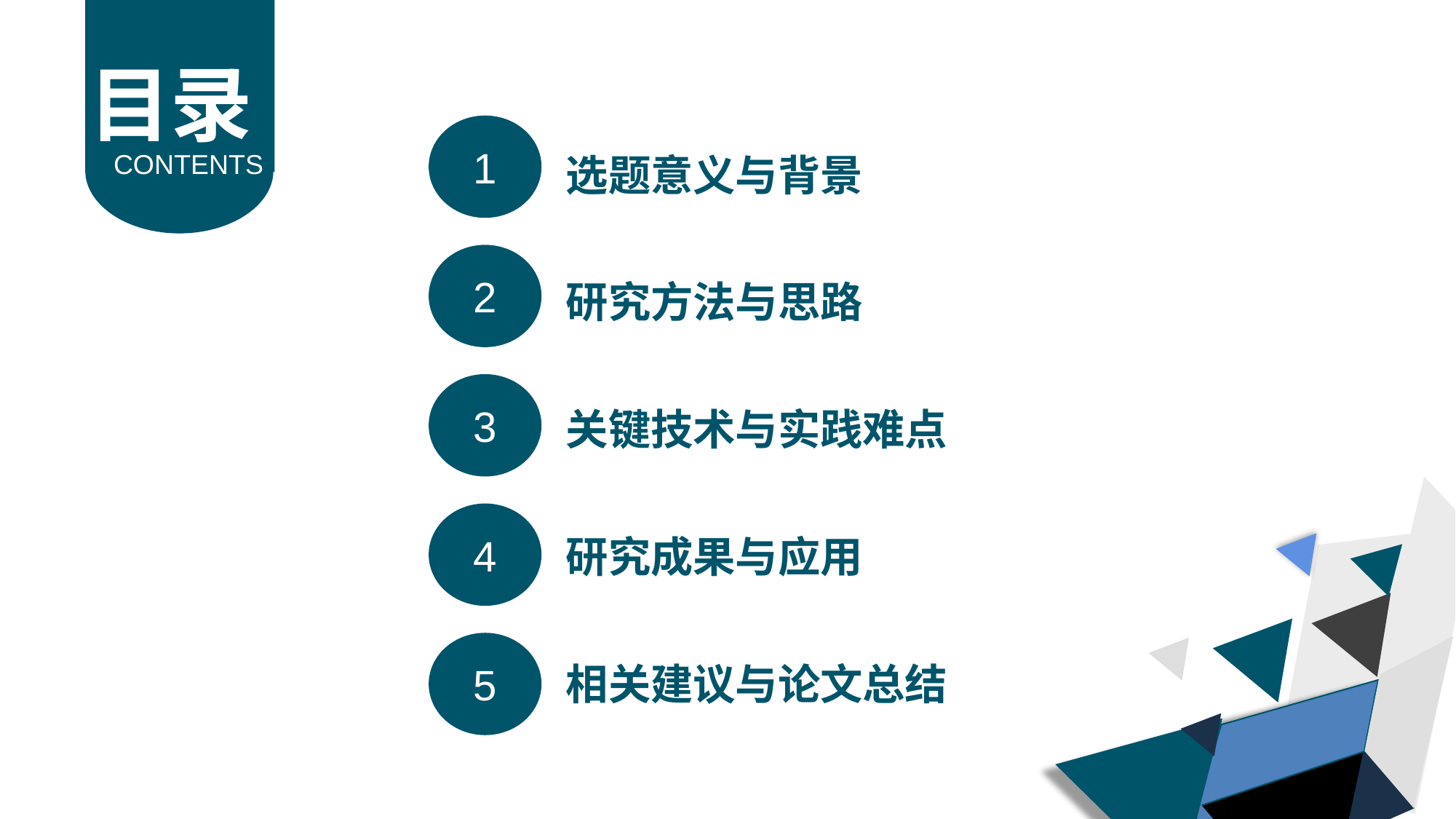

目录
1
CONTENTS
选题意义与背景
2
研究方法与思路
3
关键技术与实践难点
4
研究成果与应用

5
相关建议与论文总结